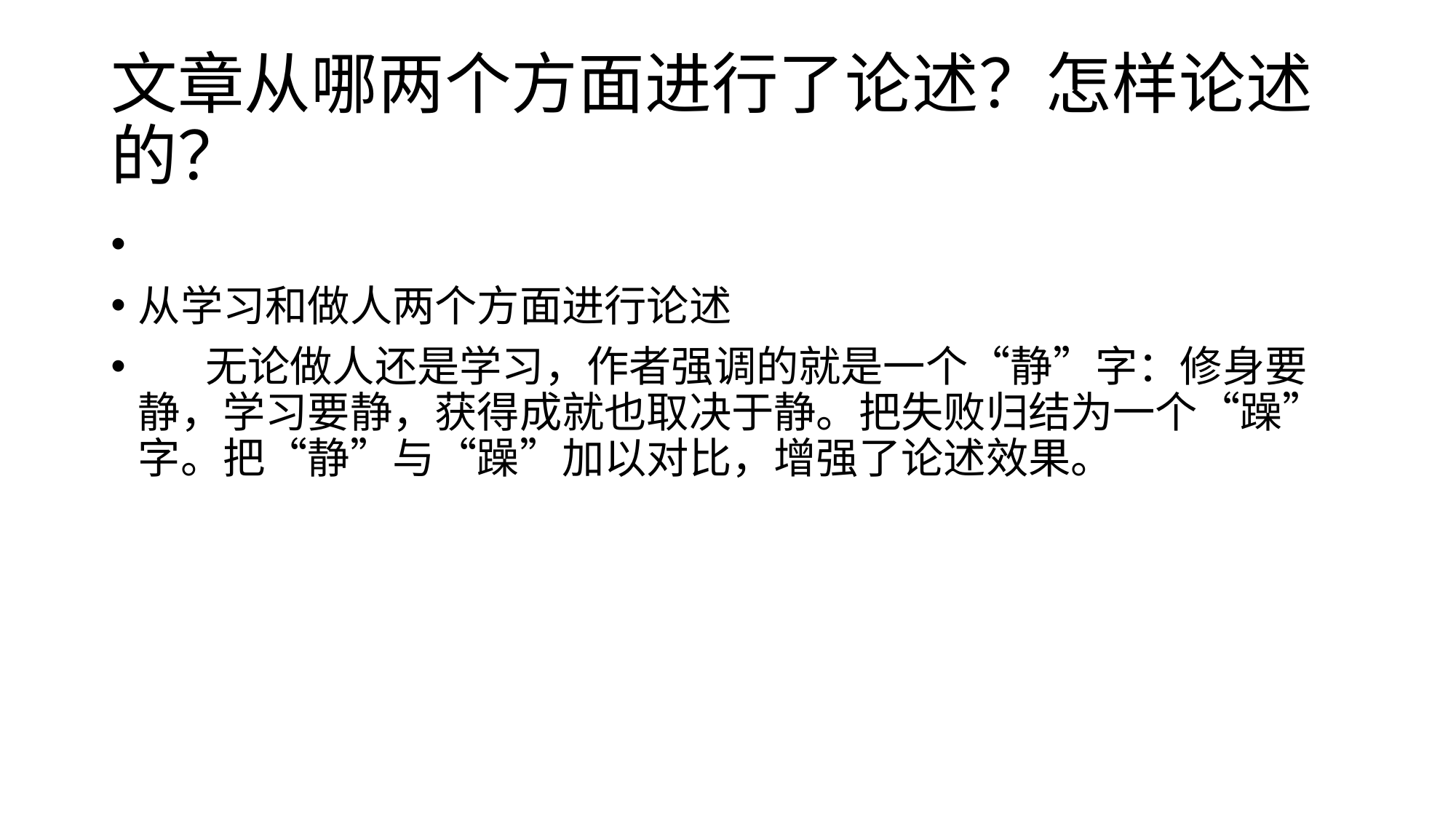

# 文章从哪两个方面进行了论述？怎样论述的？

从学习和做人两个方面进行论述
      无论做人还是学习，作者强调的就是一个“静”字：修身要静，学习要静，获得成就也取决于静。把失败归结为一个“躁”字。把“静”与“躁”加以对比，增强了论述效果。